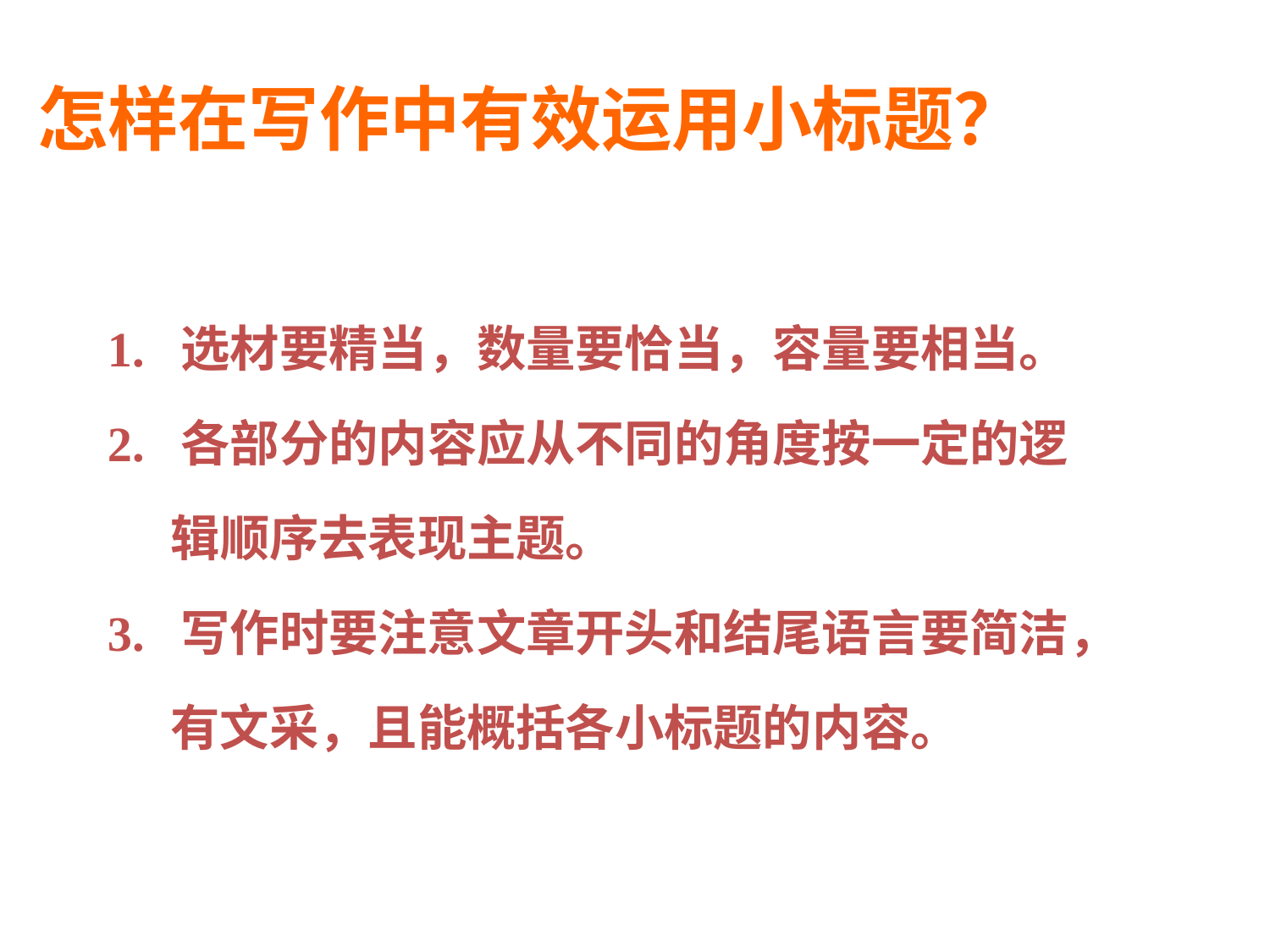

怎样在写作中有效运用小标题？

1.  选材要精当，数量要恰当，容量要相当。
2.  各部分的内容应从不同的角度按一定的逻辑顺序去表现主题。
3.  写作时要注意文章开头和结尾语言要简洁，有文采，且能概括各小标题的内容。